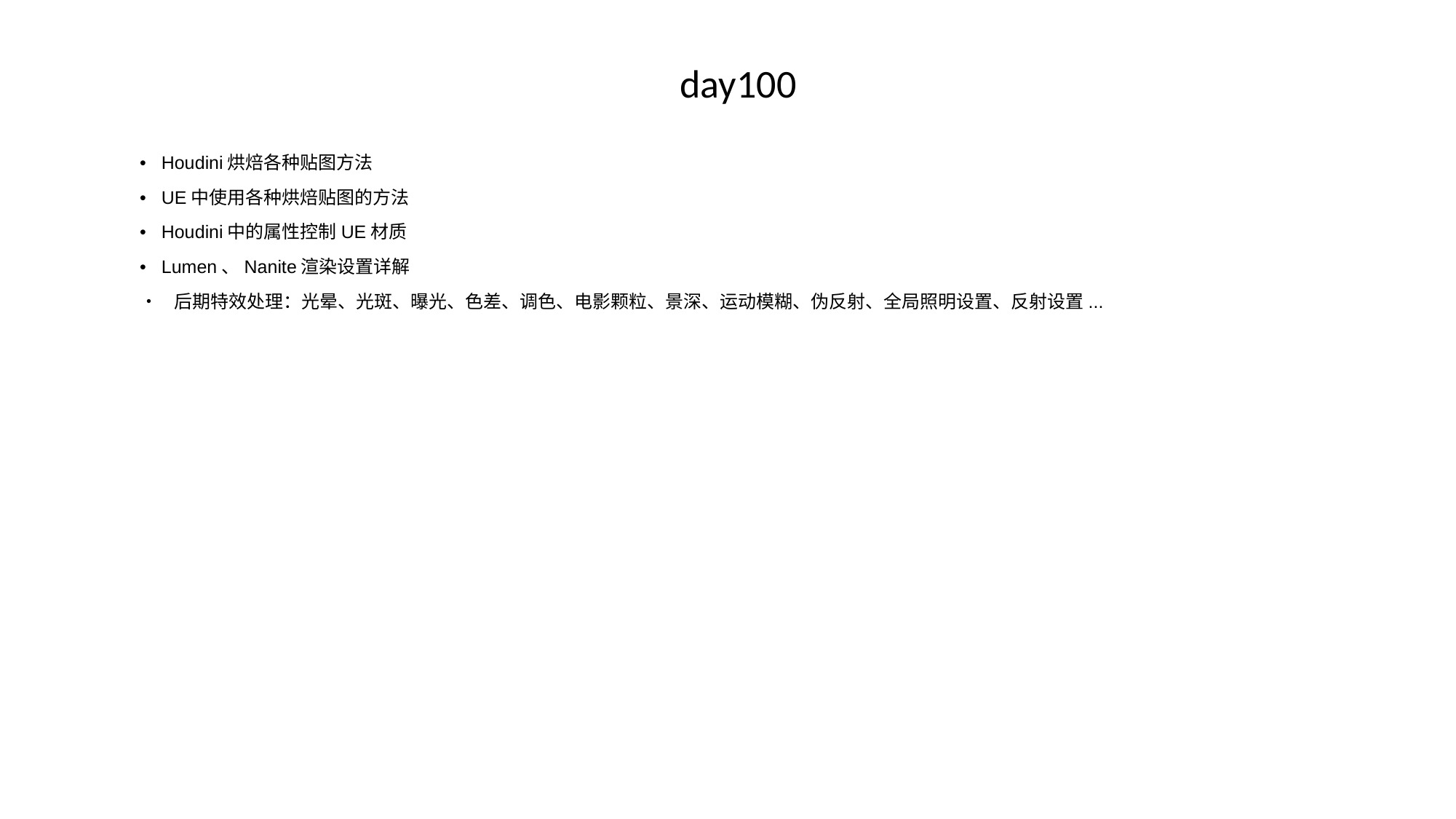

day100
•   Houdini烘焙各种贴图方法
•   UE中使用各种烘焙贴图的方法
•   Houdini中的属性控制UE材质
•   Lumen、Nanite渲染设置详解
•   后期特效处理：光晕、光斑、曝光、色差、调色、电影颗粒、景深、运动模糊、伪反射、全局照明设置、反射设置...